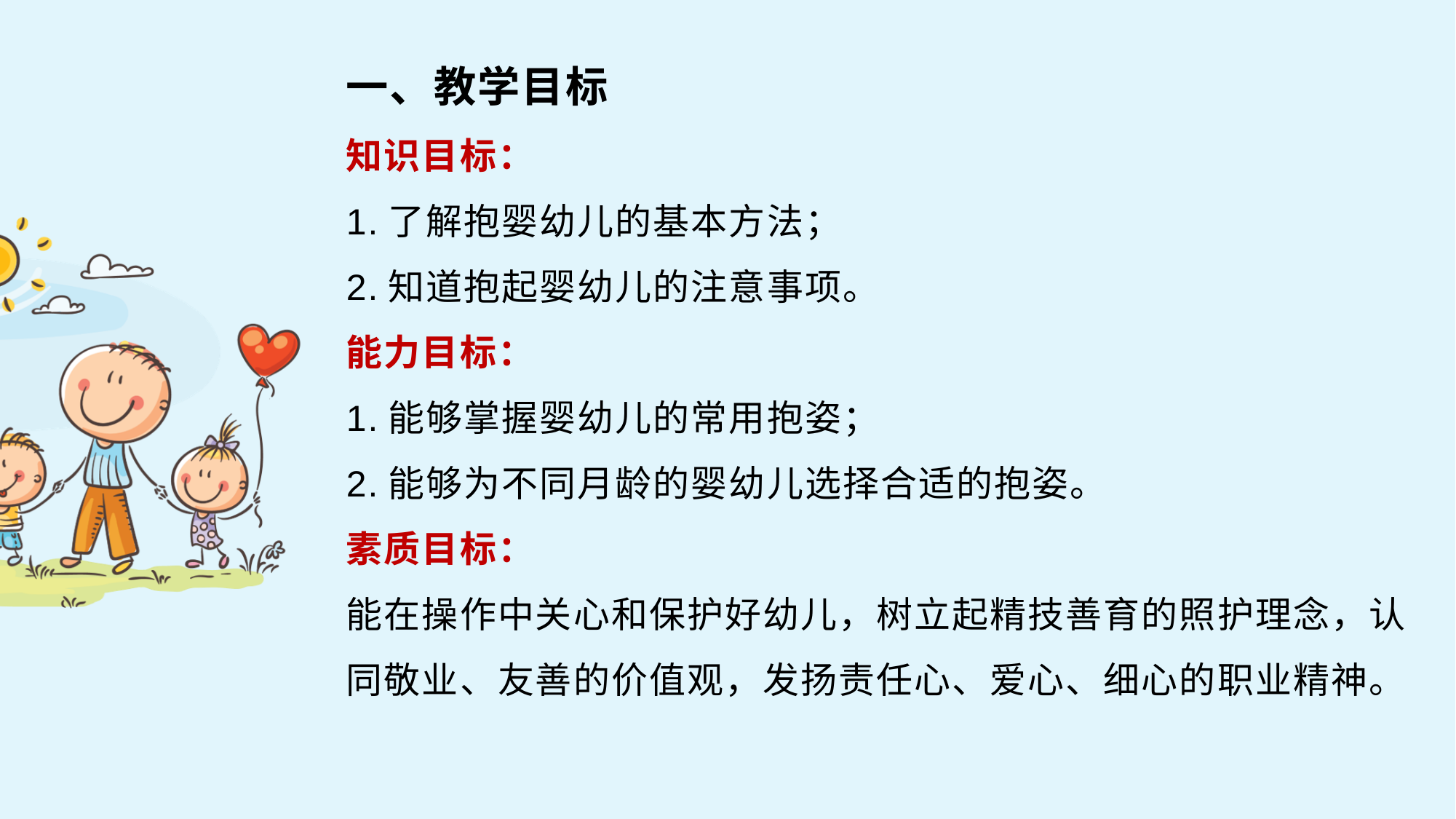

一、教学目标
知识目标：
1.了解抱婴幼儿的基本方法；
2.知道抱起婴幼儿的注意事项。
能力目标：
1.能够掌握婴幼儿的常用抱姿；
2.能够为不同月龄的婴幼儿选择合适的抱姿。
素质目标：
能在操作中关心和保护好幼儿，树立起精技善育的照护理念，认同敬业、友善的价值观，发扬责任心、爱心、细心的职业精神。